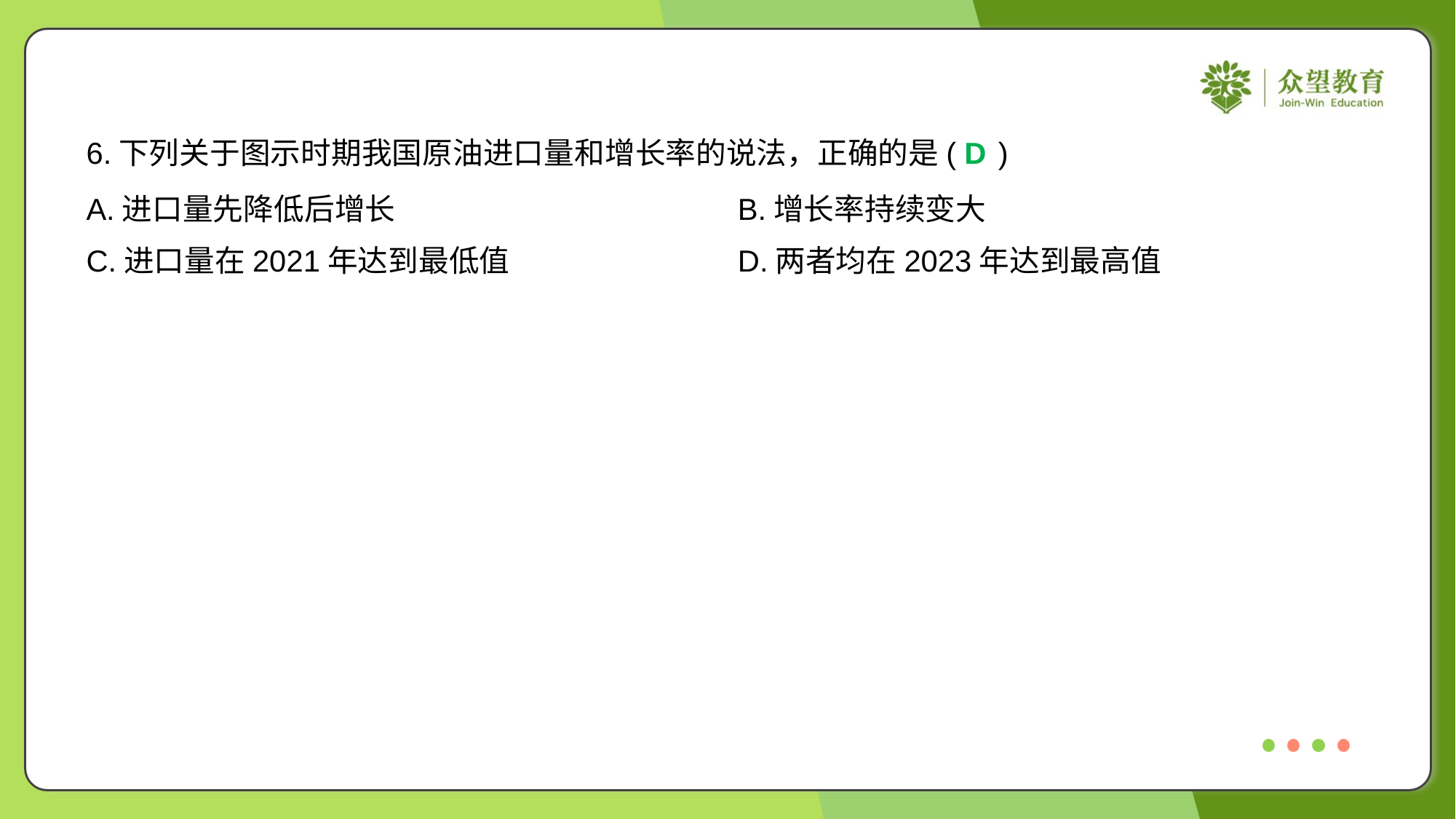

6.下列关于图示时期我国原油进口量和增长率的说法，正确的是(     )
D
A.进口量先降低后增长	B.增长率持续变大
C.进口量在2021年达到最低值	D.两者均在2023年达到最高值